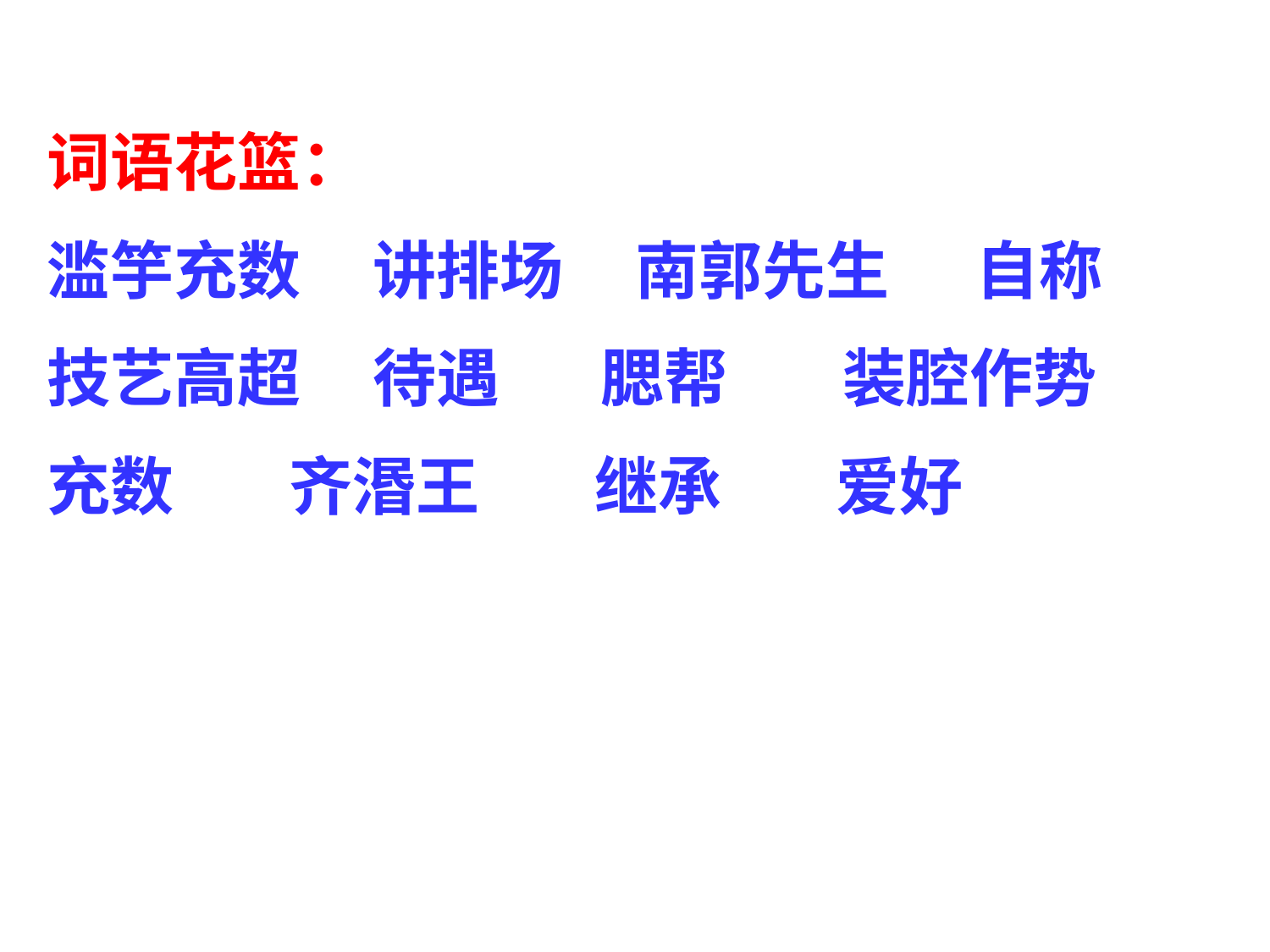

词语花篮：
滥竽充数     讲排场     南郭先生      自称
技艺高超     待遇       腮帮        装腔作势
充数        齐湣王        继承        爱好